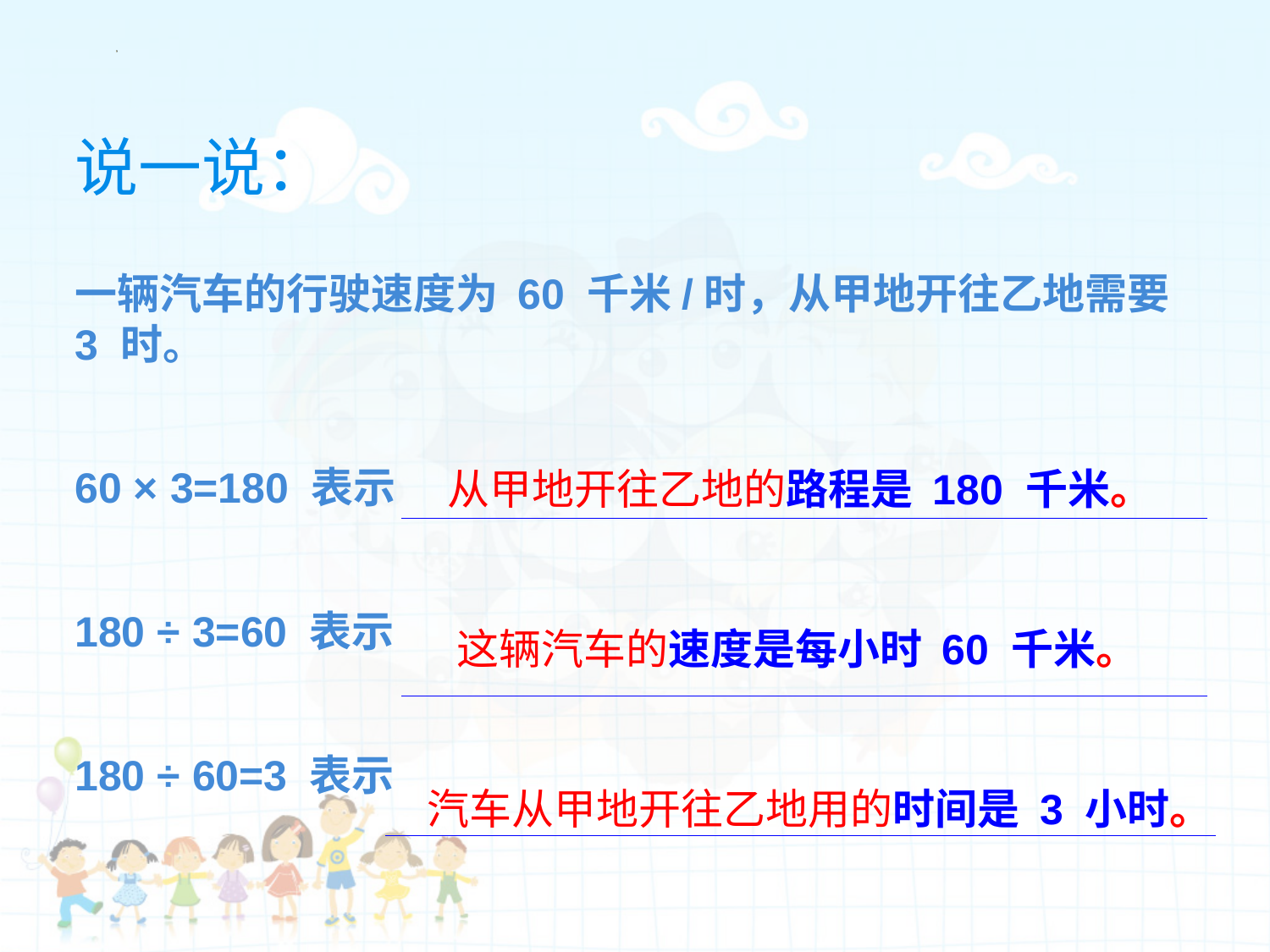

说一说：
一辆汽车的行驶速度为 60 千米/时，从甲地开往乙地需要 3 时。

60 × 3=180 表示

180 ÷ 3=60 表示

180 ÷ 60=3 表示
从甲地开往乙地的路程是 180 千米。
这辆汽车的速度是每小时 60 千米。
汽车从甲地开往乙地用的时间是 3 小时。